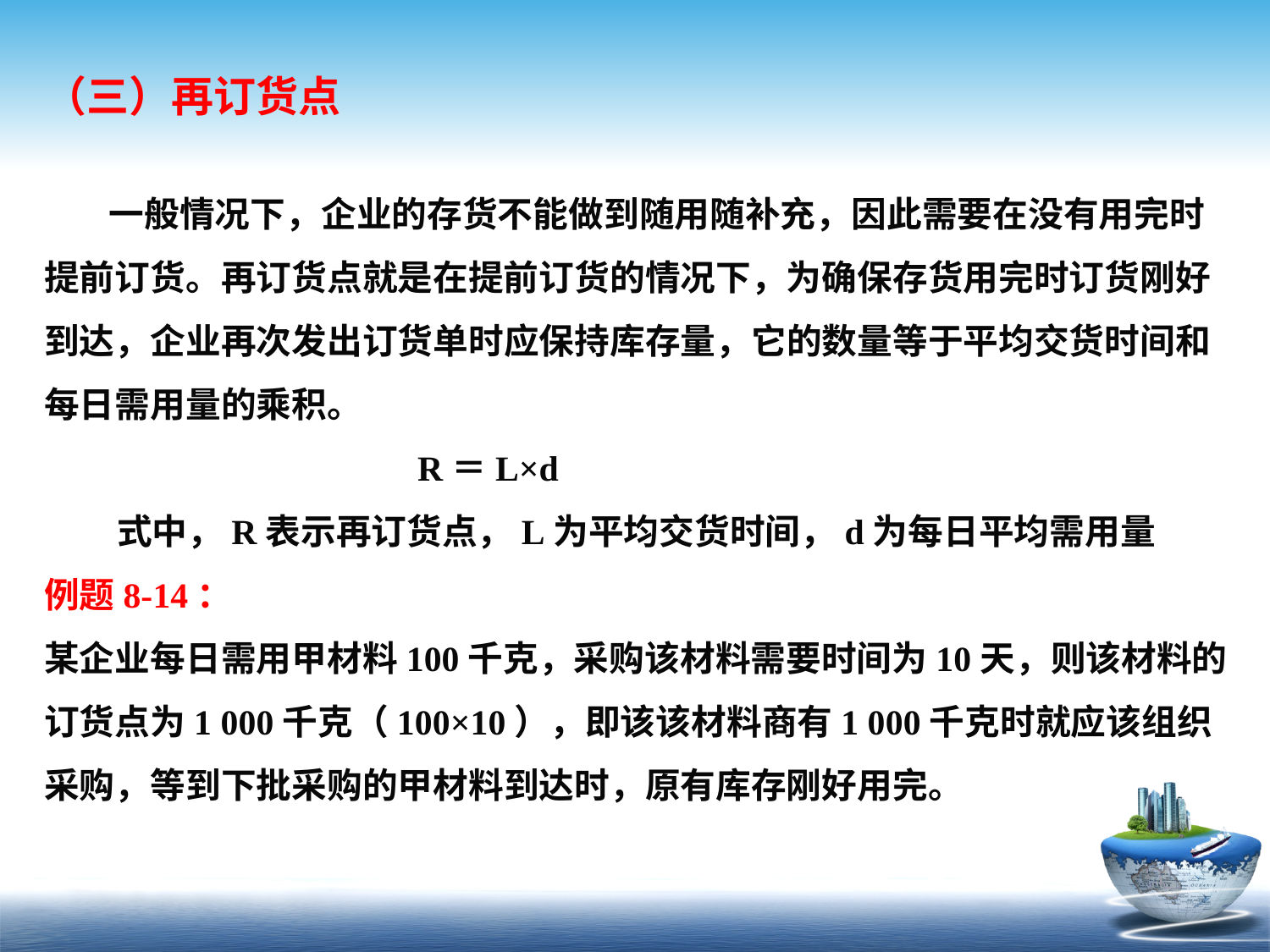

（三）再订货点

       一般情况下，企业的存货不能做到随用随补充，因此需要在没有用完时提前订货。再订货点就是在提前订货的情况下，为确保存货用完时订货刚好到达，企业再次发出订货单时应保持库存量，它的数量等于平均交货时间和每日需用量的乘积。
                                          R＝L×d
        式中，R表示再订货点，L为平均交货时间，d为每日平均需用量
例题8-14：
某企业每日需用甲材料100千克，采购该材料需要时间为10天，则该材料的订货点为1 000千克（100×10），即该该材料商有1 000千克时就应该组织采购，等到下批采购的甲材料到达时，原有库存刚好用完。

广义
狭义